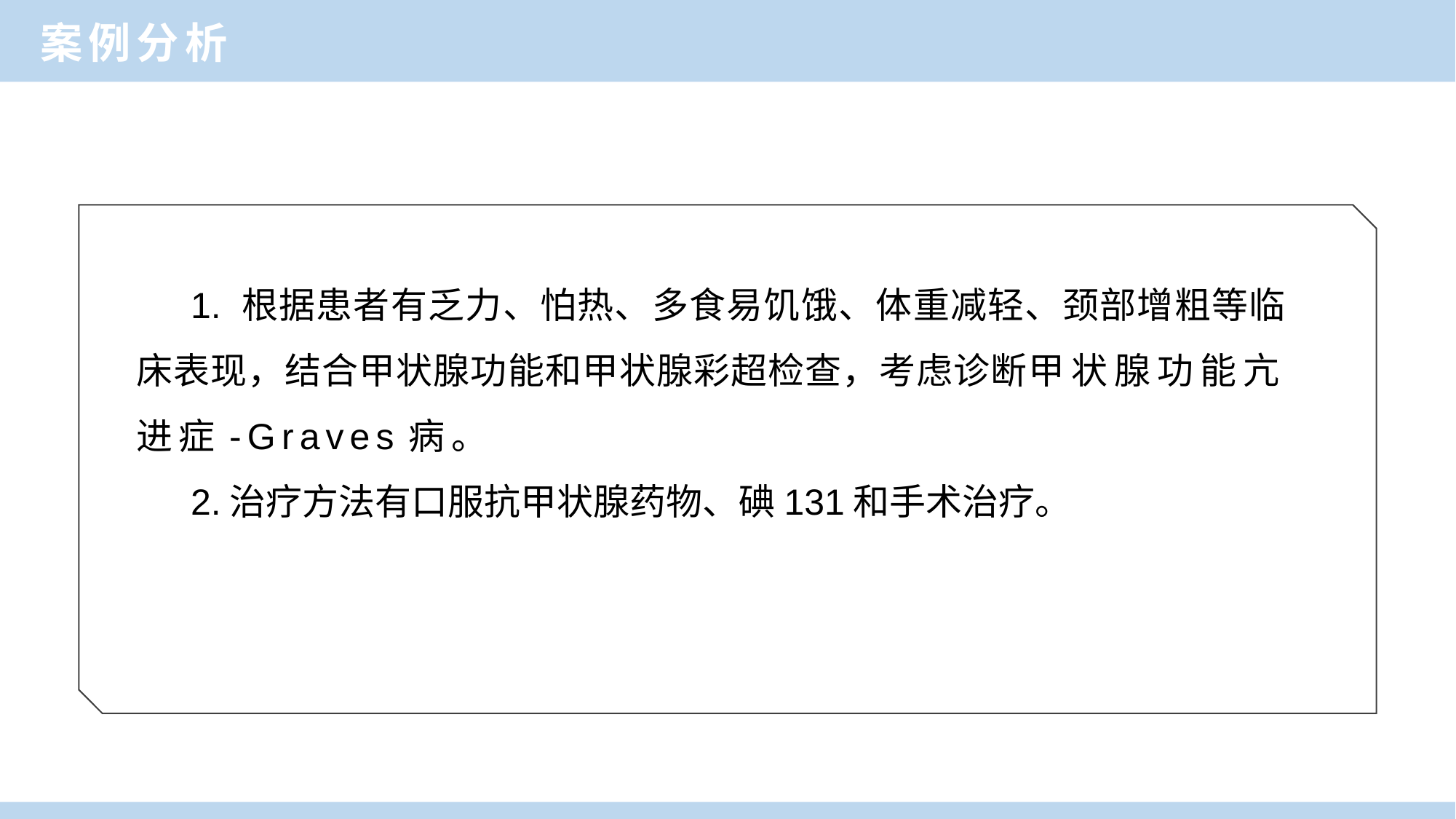

案例分析

1. 根据患者有乏力、怕热、多食易饥饿、体重减轻、颈部增粗等临床表现，结合甲状腺功能和甲状腺彩超检查，考虑诊断甲状腺功能亢进症-Graves病。
2.治疗方法有口服抗甲状腺药物、碘131和手术治疗。